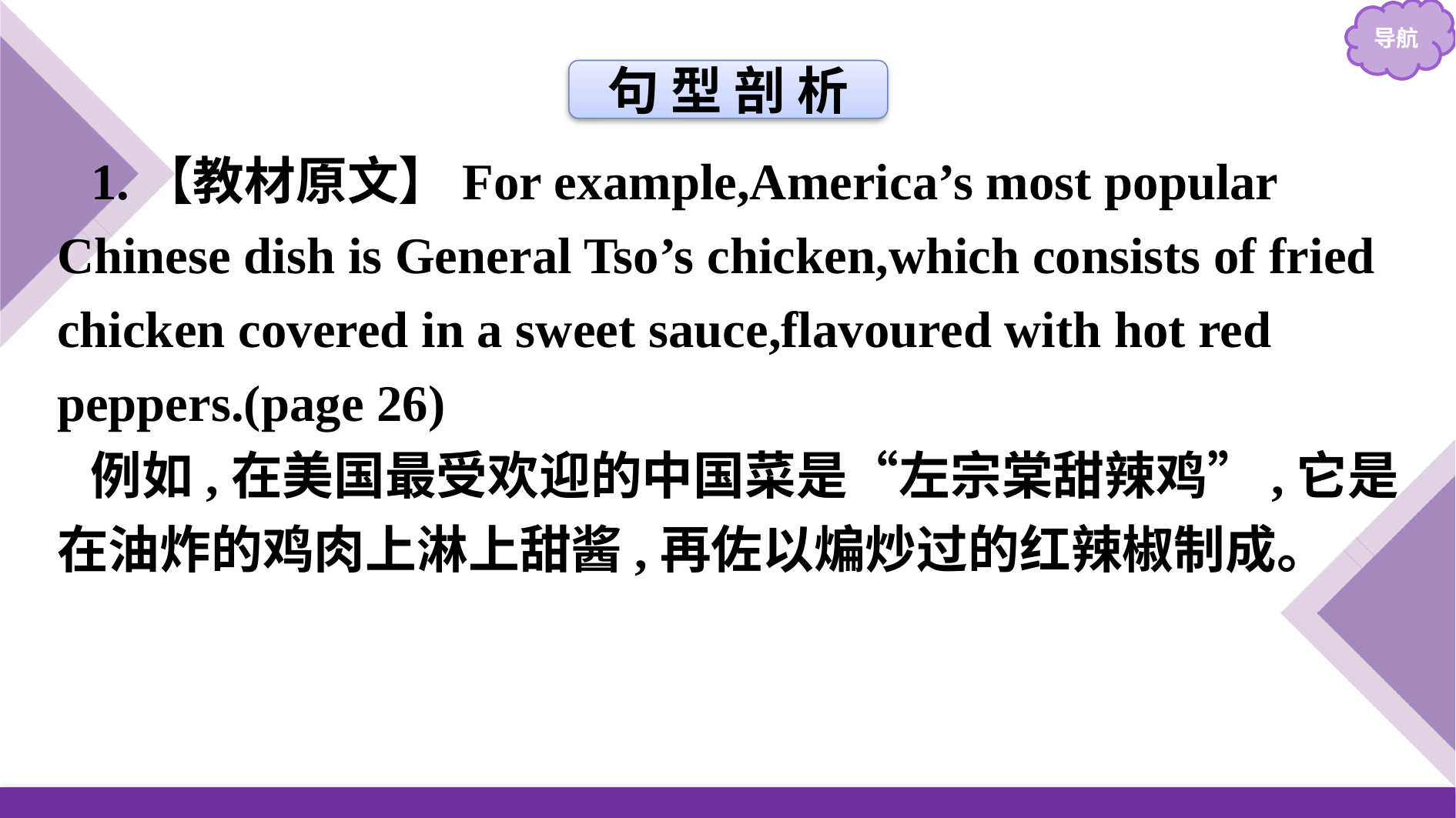

句 型 剖 析
1.【教材原文】For example,America’s most popular Chinese dish is General Tso’s chicken,which consists of fried chicken covered in a sweet sauce,flavoured with hot red peppers.(page 26)
例如,在美国最受欢迎的中国菜是“左宗棠甜辣鸡”,它是在油炸的鸡肉上淋上甜酱,再佐以煸炒过的红辣椒制成。